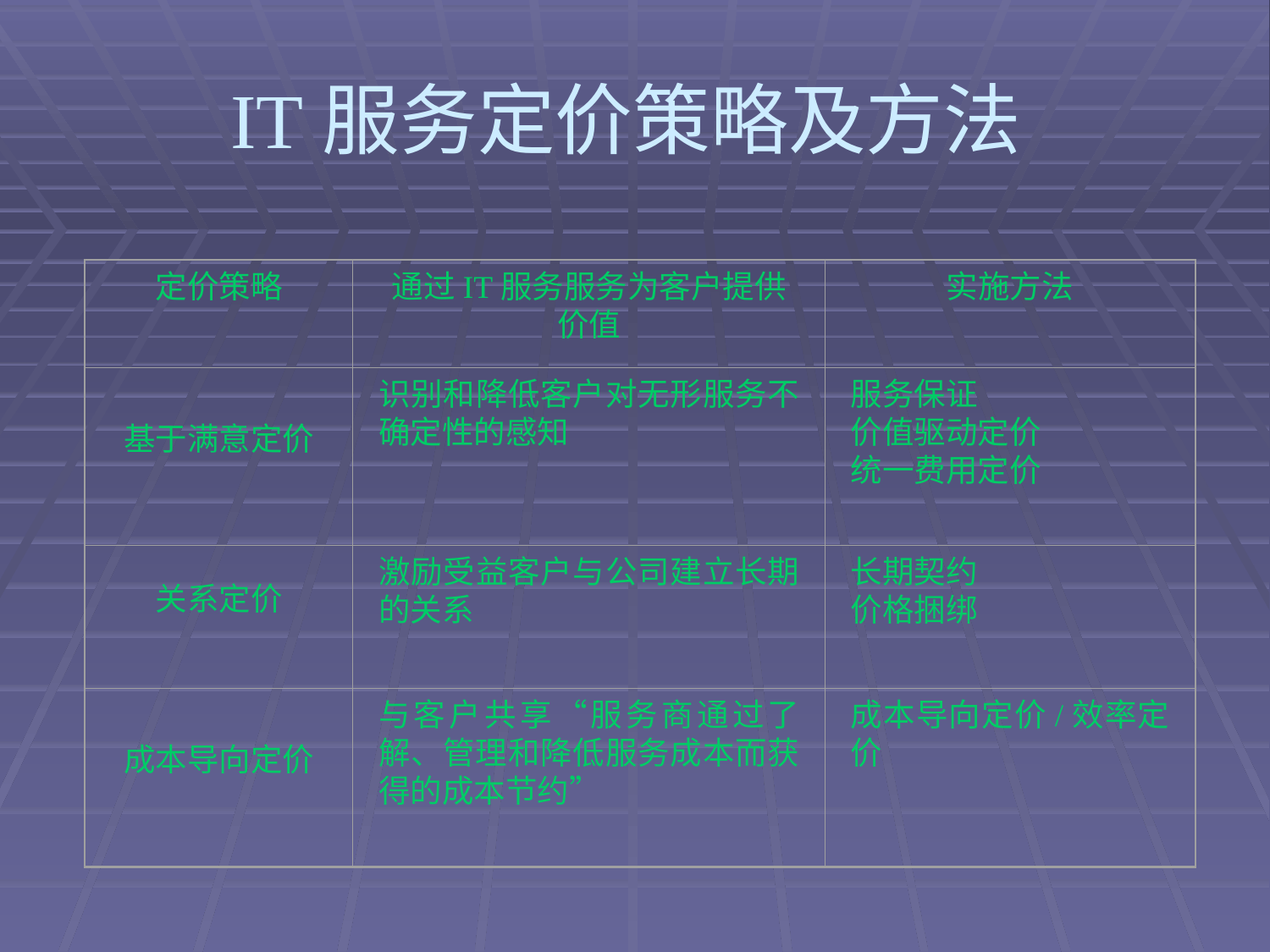

# IT服务定价策略及方法

定价策略

通过IT服务服务为客户提供价值

实施方法

基于满意定价

识别和降低客户对无形服务不确定性的感知

服务保证
价值驱动定价
统一费用定价

关系定价

激励受益客户与公司建立长期的关系

长期契约
价格捆绑

成本导向定价

与客户共享“服务商通过了解、管理和降低服务成本而获得的成本节约”

成本导向定价/效率定价